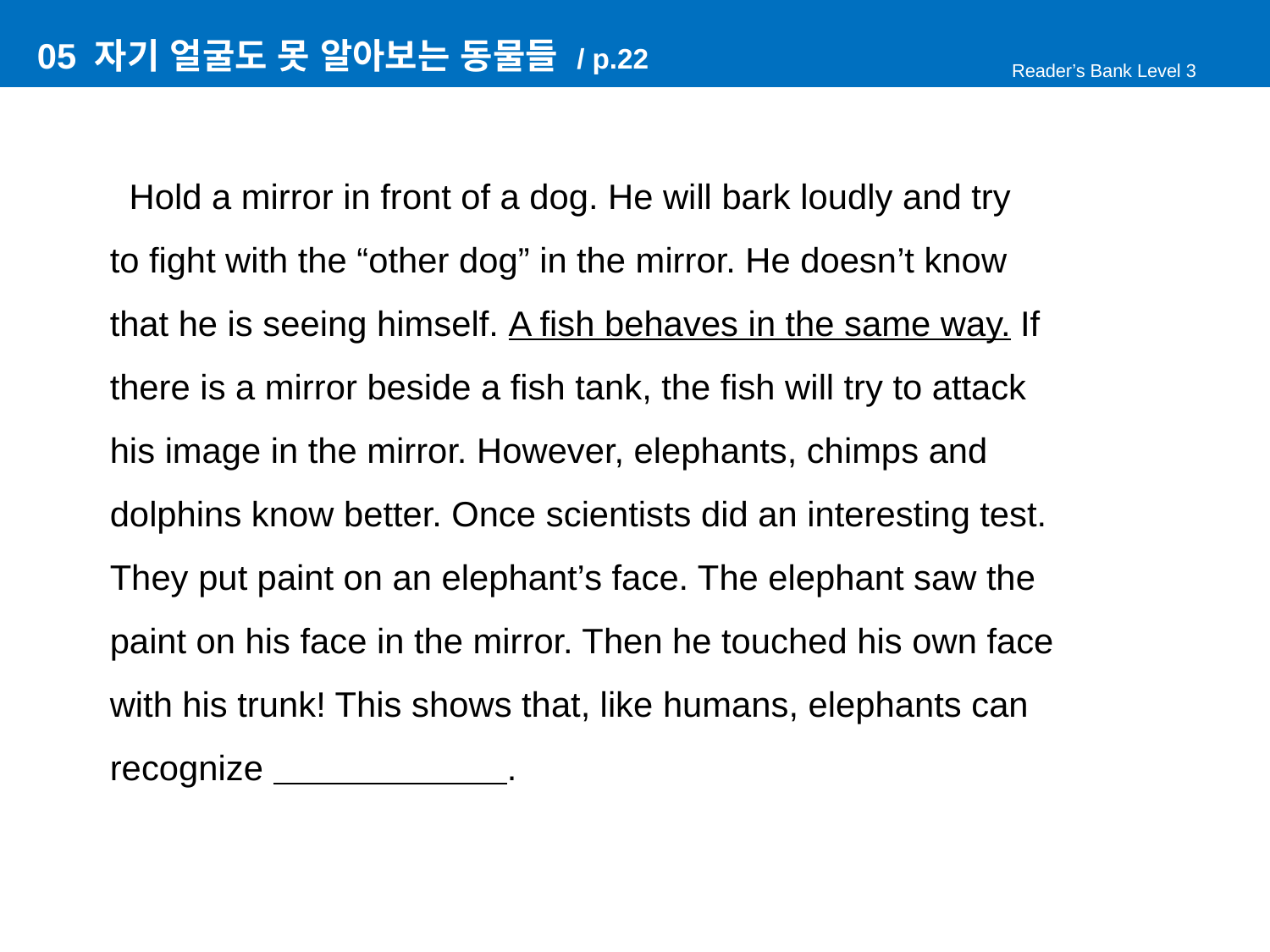

# 05 자기 얼굴도 못 알아보는 동물들 / p.22
Reader’s Bank Level 3

  Hold a mirror in front of a dog. He will bark loudly and try
to fight with the “other dog” in the mirror. He doesn’t know
that he is seeing himself. A fish behaves in the same way. If
there is a mirror beside a fish tank, the fish will try to attack
his image in the mirror. However, elephants, chimps and
dolphins know better. Once scientists did an interesting test.
They put paint on an elephant’s face. The elephant saw the
paint on his face in the mirror. Then he touched his own face
with his trunk! This shows that, like humans, elephants can
recognize                         .